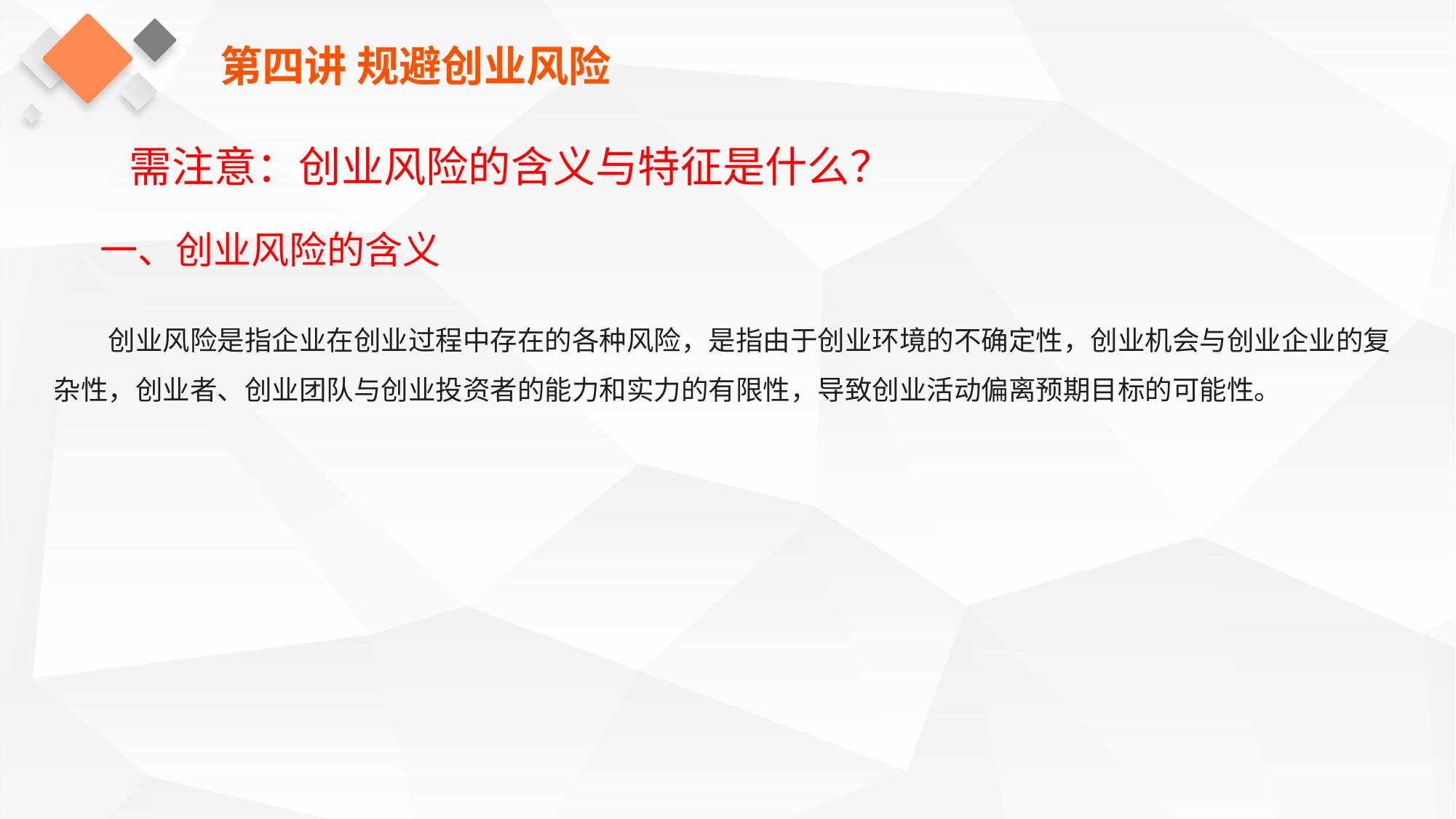

第四讲 规避创业风险
需注意：创业风险的含义与特征是什么？
一、创业风险的含义
创业风险是指企业在创业过程中存在的各种风险，是指由于创业环境的不确定性，创业机会与创业企业的复杂性，创业者、创业团队与创业投资者的能力和实力的有限性，导致创业活动偏离预期目标的可能性。